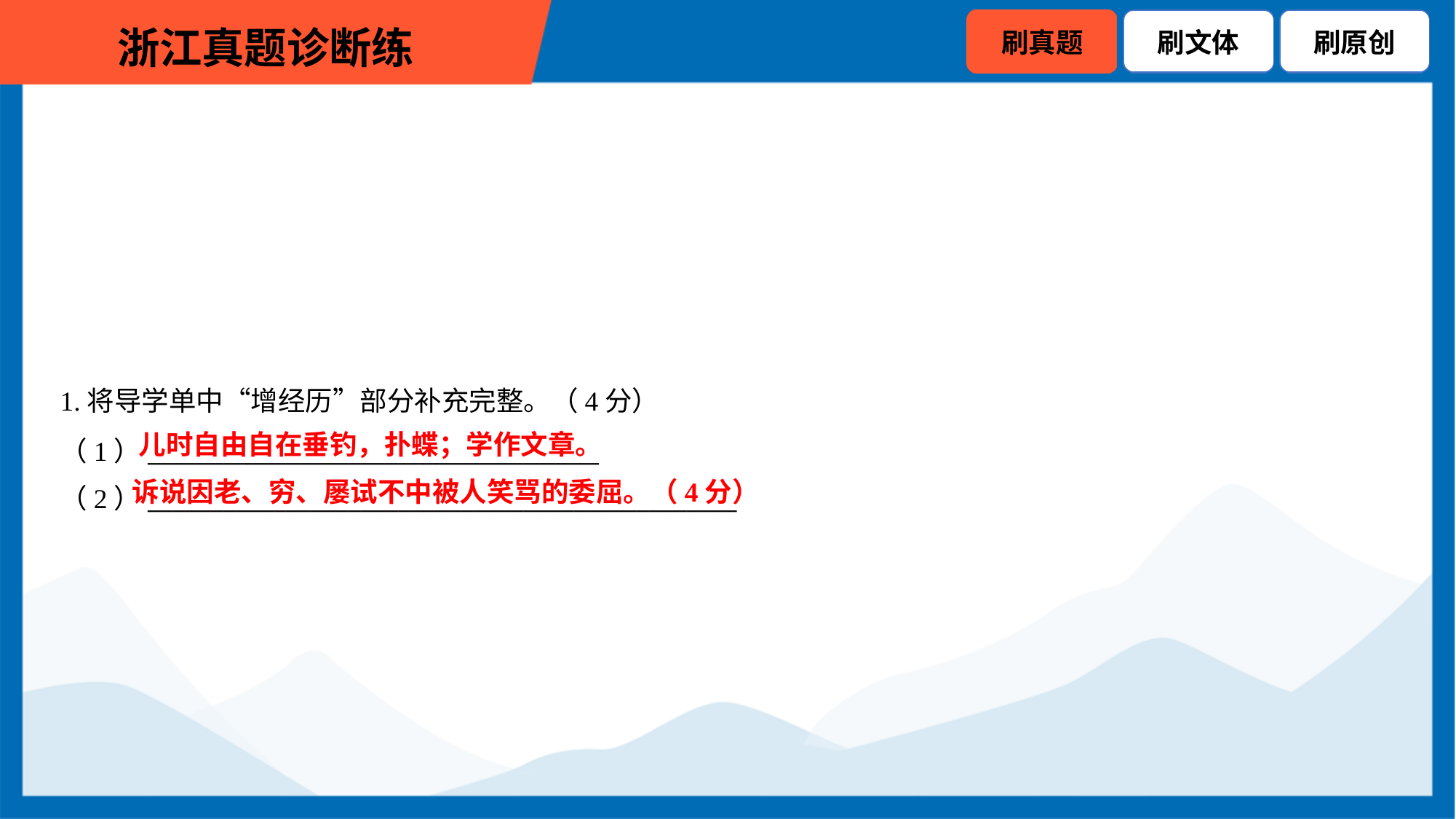

1.将导学单中“增经历”部分补充完整。（4分）
（1）____________________________________
（2）_______________________________________________
儿时自由自在垂钓，扑蝶；学作文章。
诉说因老、穷、屡试不中被人笑骂的委屈。（4分）